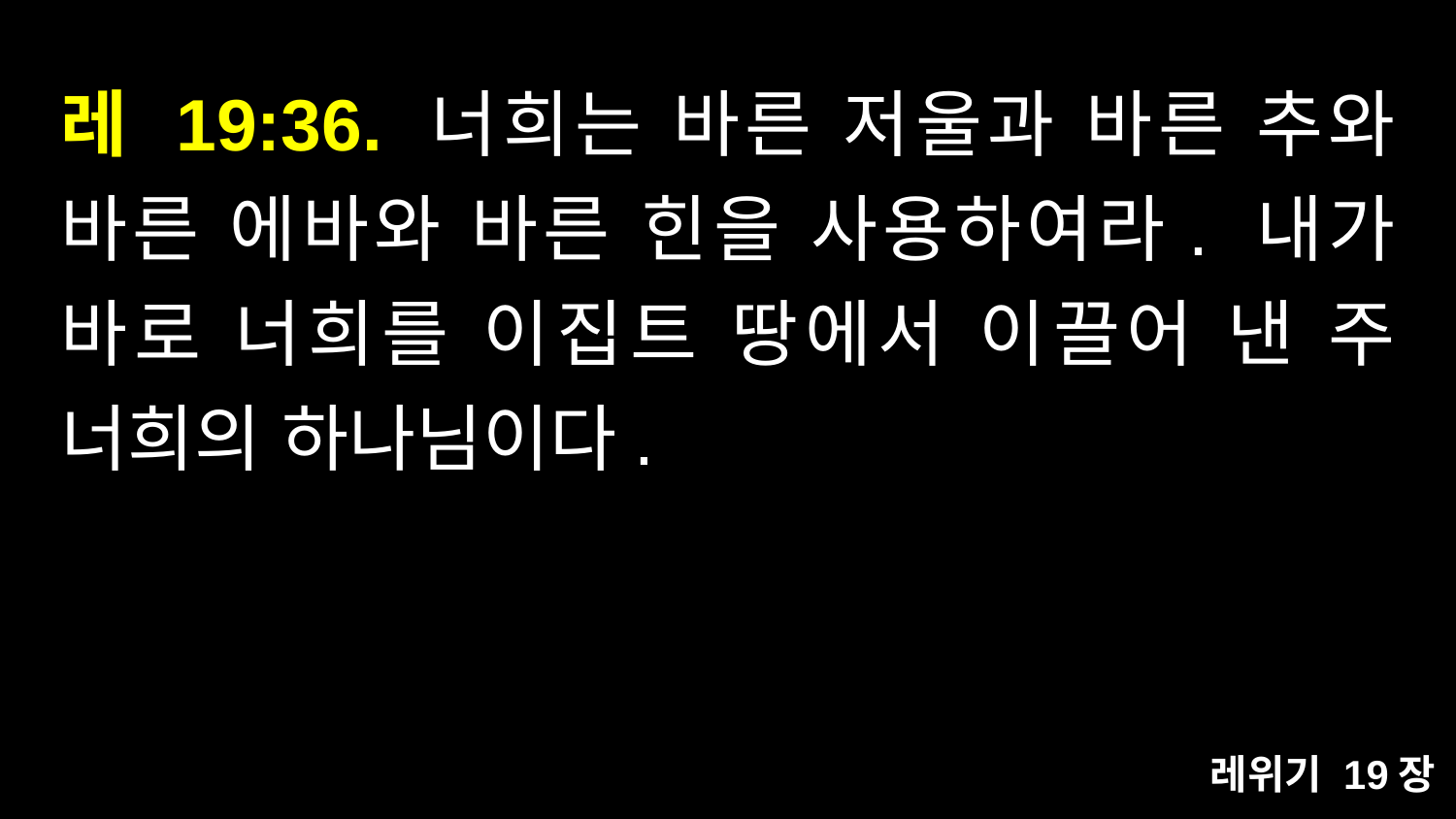

# 레 19:36. 너희는 바른 저울과 바른 추와 바른 에바와 바른 힌을 사용하여라. 내가 바로 너희를 이집트 땅에서 이끌어 낸 주 너희의 하나님이다.
레위기 19장